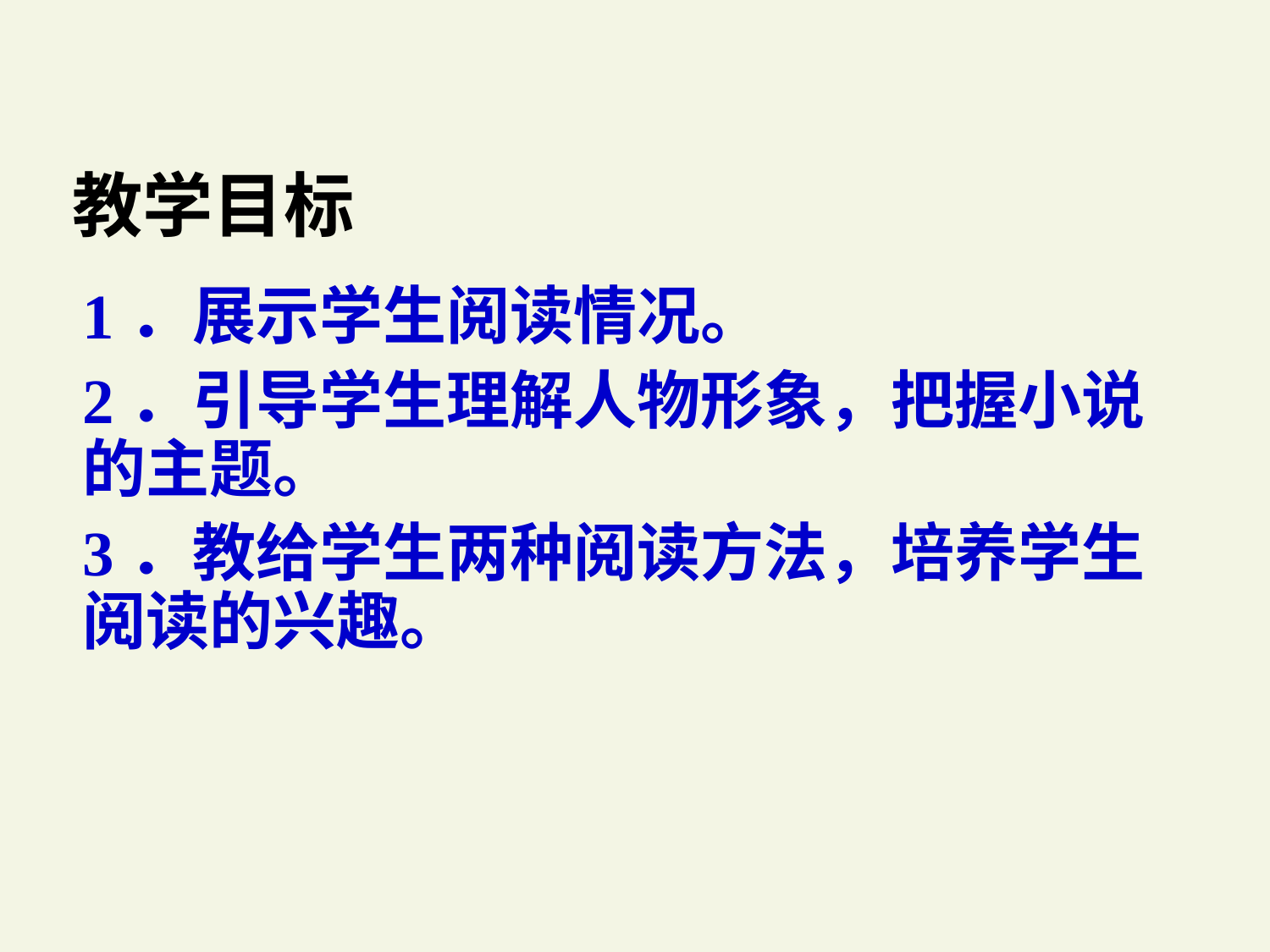

# 教学目标
1．展示学生阅读情况。
2．引导学生理解人物形象，把握小说的主题。
3．教给学生两种阅读方法，培养学生阅读的兴趣。